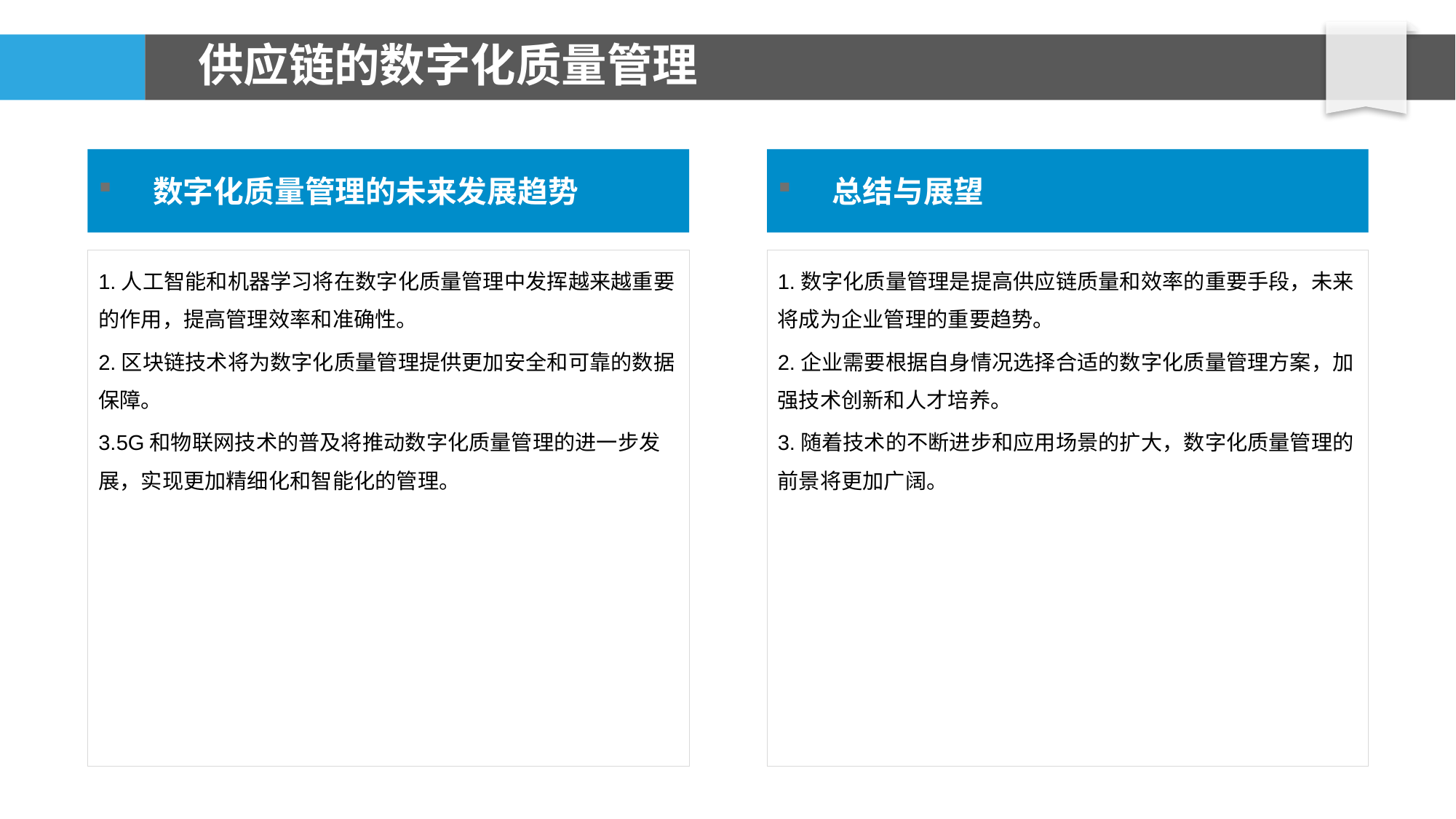

# 供应链的数字化质量管理
数字化质量管理的未来发展趋势
总结与展望
1.人工智能和机器学习将在数字化质量管理中发挥越来越重要的作用，提高管理效率和准确性。
2.区块链技术将为数字化质量管理提供更加安全和可靠的数据保障。
3.5G和物联网技术的普及将推动数字化质量管理的进一步发展，实现更加精细化和智能化的管理。

1.数字化质量管理是提高供应链质量和效率的重要手段，未来将成为企业管理的重要趋势。
2.企业需要根据自身情况选择合适的数字化质量管理方案，加强技术创新和人才培养。
3.随着技术的不断进步和应用场景的扩大，数字化质量管理的前景将更加广阔。